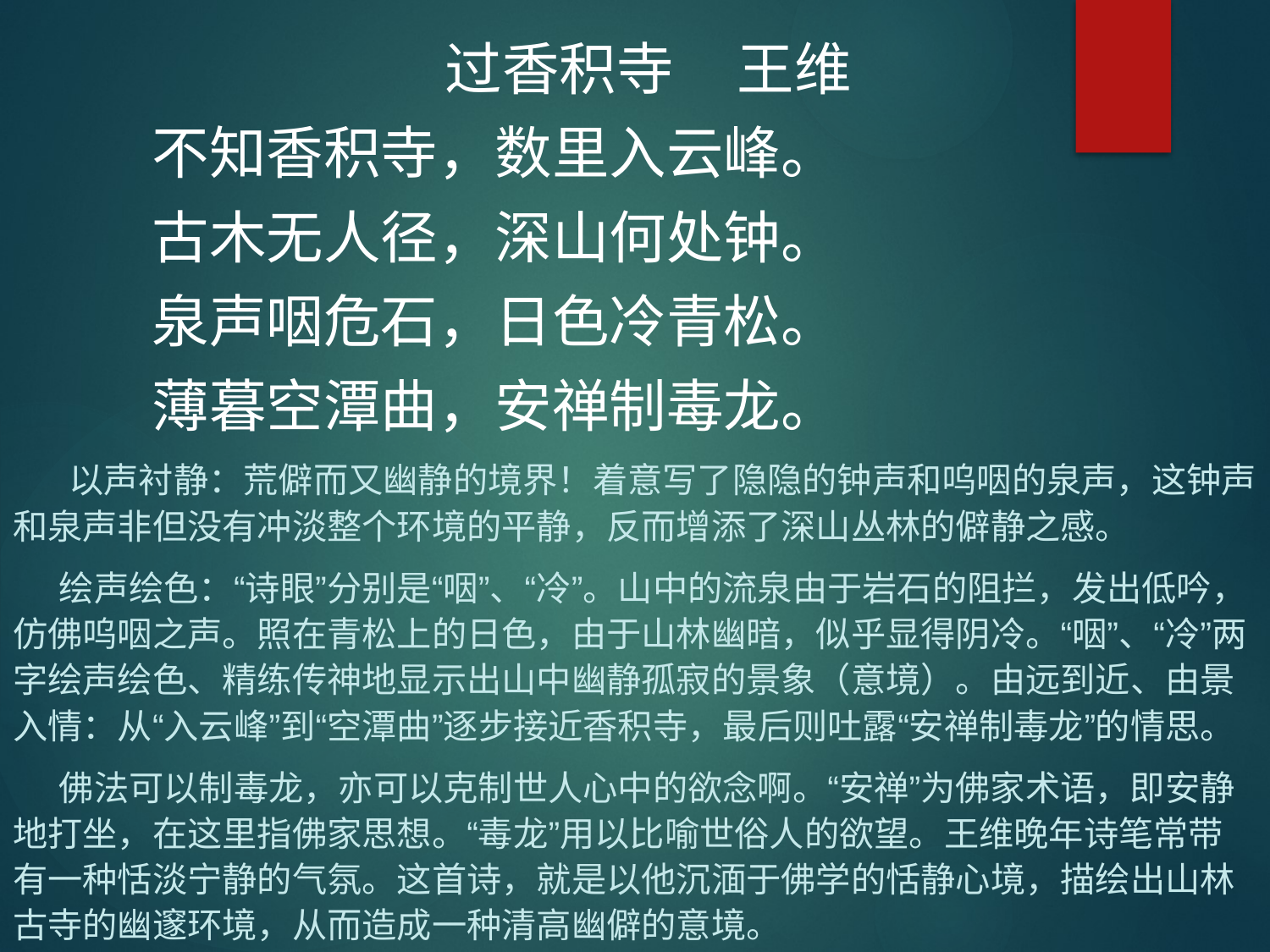

过香积寺     王维
          不知香积寺，数里入云峰。
          古木无人径，深山何处钟。
          泉声咽危石，日色冷青松。
          薄暮空潭曲，安禅制毒龙。
     以声衬静：荒僻而又幽静的境界！着意写了隐隐的钟声和呜咽的泉声，这钟声和泉声非但没有冲淡整个环境的平静，反而增添了深山丛林的僻静之感。
    绘声绘色：“诗眼”分别是“咽”、“冷”。山中的流泉由于岩石的阻拦，发出低吟，仿佛呜咽之声。照在青松上的日色，由于山林幽暗，似乎显得阴冷。“咽”、“冷”两字绘声绘色、精练传神地显示出山中幽静孤寂的景象（意境）。由远到近、由景入情：从“入云峰”到“空潭曲”逐步接近香积寺，最后则吐露“安禅制毒龙”的情思。
    佛法可以制毒龙，亦可以克制世人心中的欲念啊。“安禅”为佛家术语，即安静地打坐，在这里指佛家思想。“毒龙”用以比喻世俗人的欲望。王维晚年诗笔常带有一种恬淡宁静的气氛。这首诗，就是以他沉湎于佛学的恬静心境，描绘出山林古寺的幽邃环境，从而造成一种清高幽僻的意境。